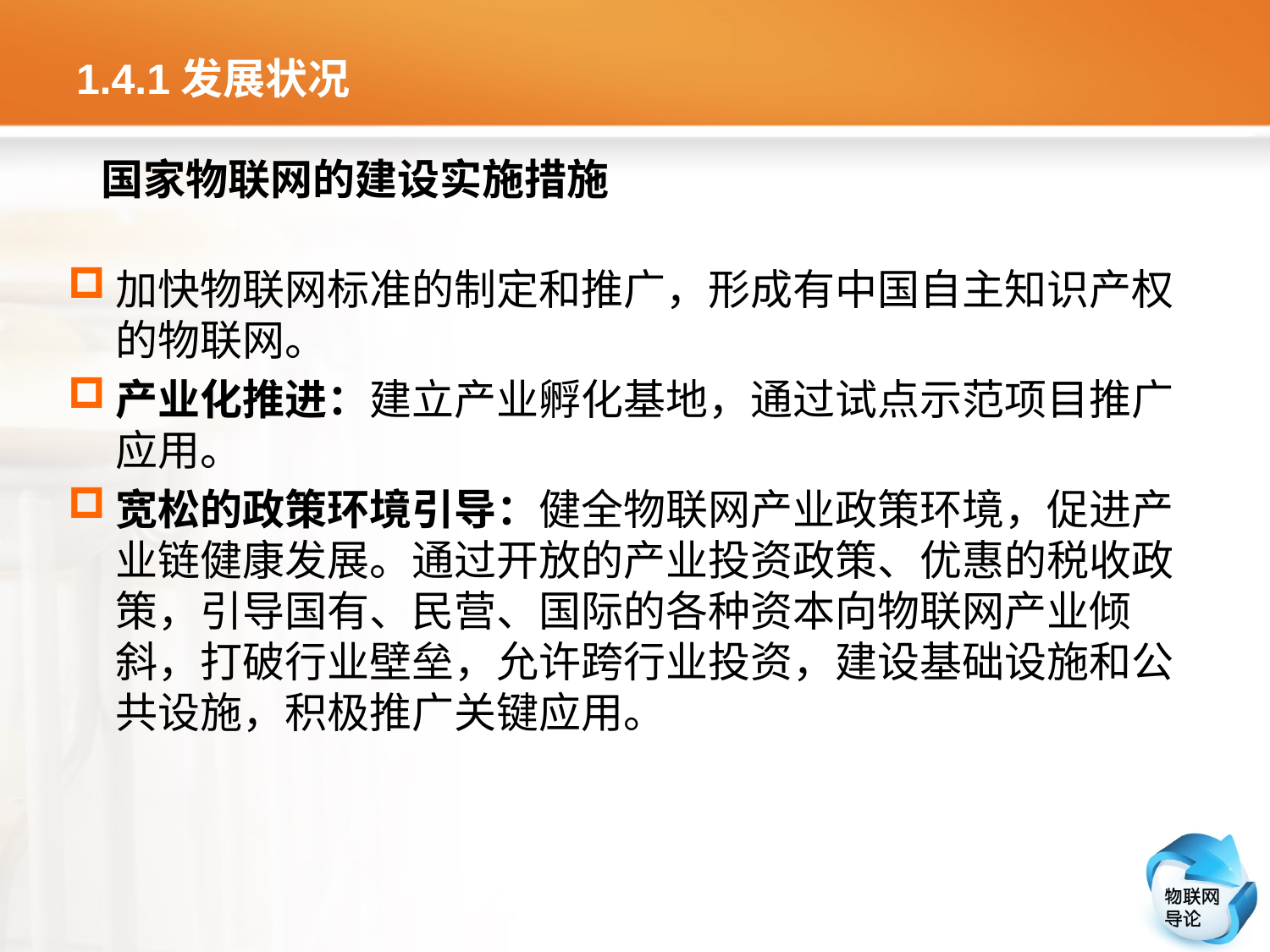

# 1.4.1发展状况
国家物联网的建设实施措施
加快物联网标准的制定和推广，形成有中国自主知识产权的物联网。
产业化推进：建立产业孵化基地，通过试点示范项目推广应用。
宽松的政策环境引导：健全物联网产业政策环境，促进产业链健康发展。通过开放的产业投资政策、优惠的税收政策，引导国有、民营、国际的各种资本向物联网产业倾斜，打破行业壁垒，允许跨行业投资，建设基础设施和公共设施，积极推广关键应用。